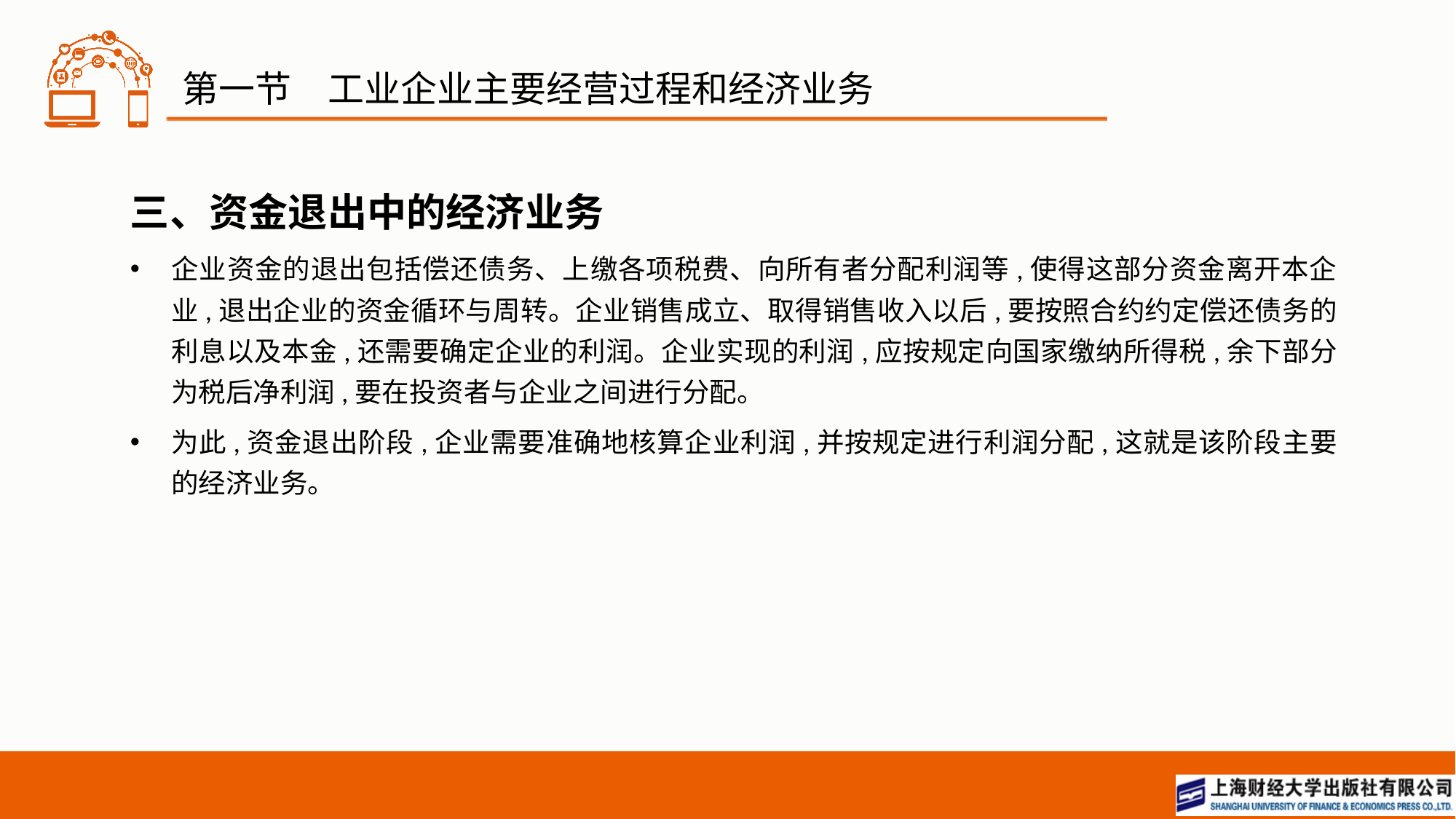

# 第一节　工业企业主要经营过程和经济业务
三、资金退出中的经济业务
企业资金的退出包括偿还债务、上缴各项税费、向所有者分配利润等,使得这部分资金离开本企业,退出企业的资金循环与周转。企业销售成立、取得销售收入以后,要按照合约约定偿还债务的利息以及本金,还需要确定企业的利润。企业实现的利润,应按规定向国家缴纳所得税,余下部分为税后净利润,要在投资者与企业之间进行分配。
为此,资金退出阶段,企业需要准确地核算企业利润,并按规定进行利润分配,这就是该阶段主要的经济业务。